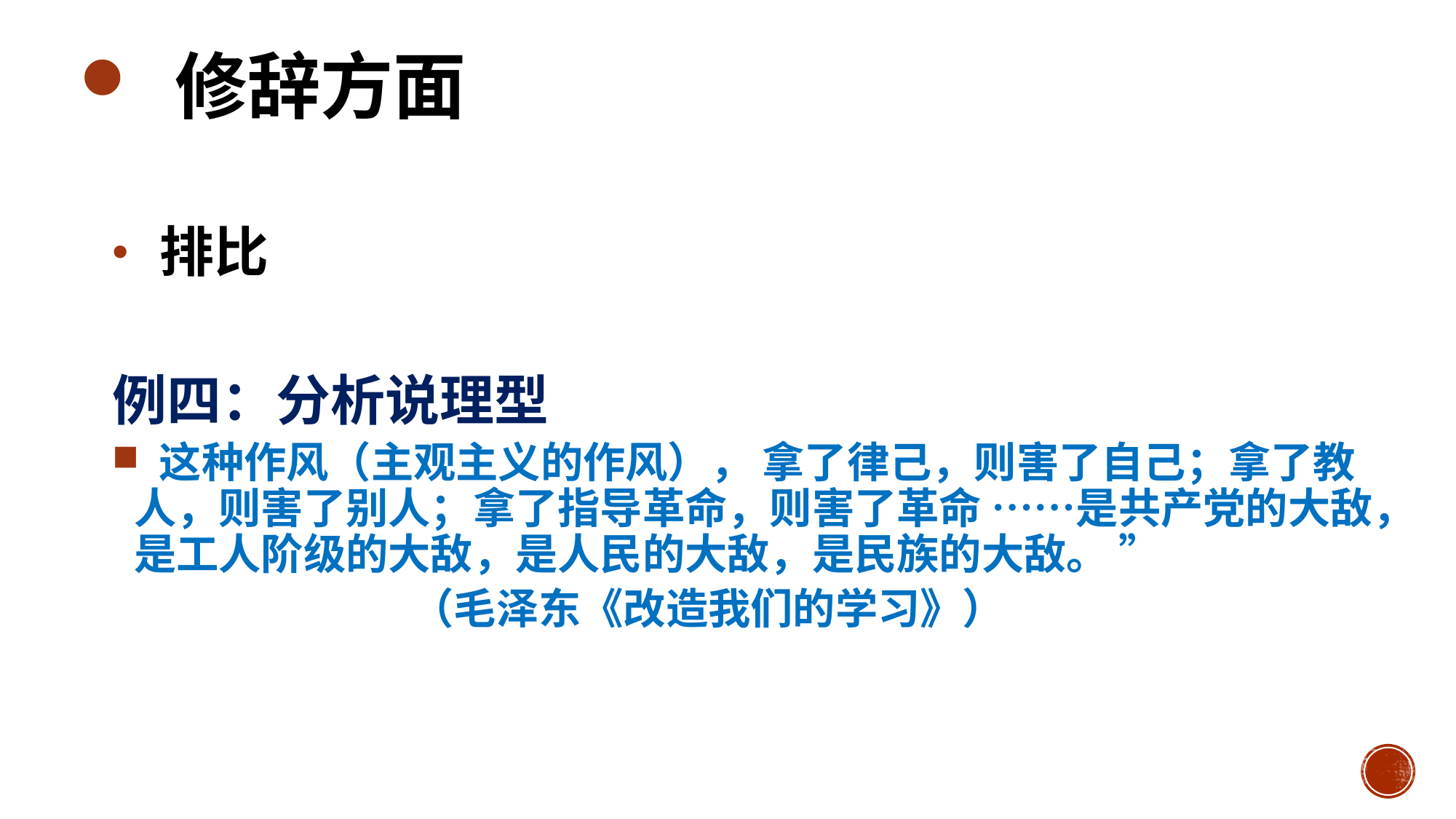

修辞方面

 排比

例四：分析说理型
 这种作风（主观主义的作风）， 拿了律己，则害了自己；拿了教人，则害了别人；拿了指导革命，则害了革命 ……是共产党的大敌，是工人阶级的大敌，是人民的大敌，是民族的大敌。 ”
                              （毛泽东《改造我们的学习》）